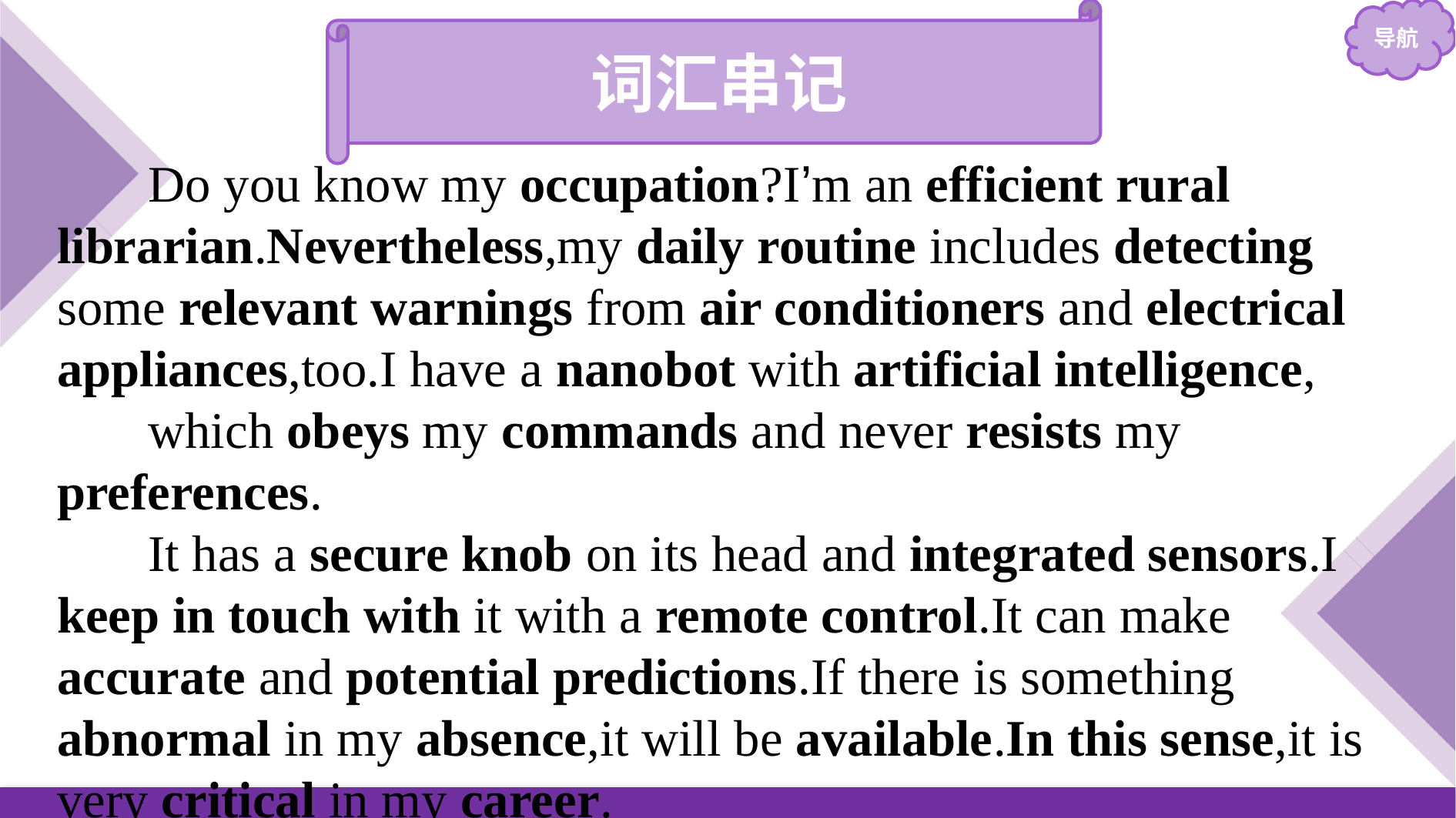

词汇串记
Do you know my occupation?I’m an efficient rural librarian.Nevertheless,my daily routine includes detecting some relevant warnings from air conditioners and electrical appliances,too.I have a nanobot with artificial intelligence,
which obeys my commands and never resists my preferences.
It has a secure knob on its head and integrated sensors.I keep in touch with it with a remote control.It can make accurate and potential predictions.If there is something abnormal in my absence,it will be available.In this sense,it is very critical in my career.